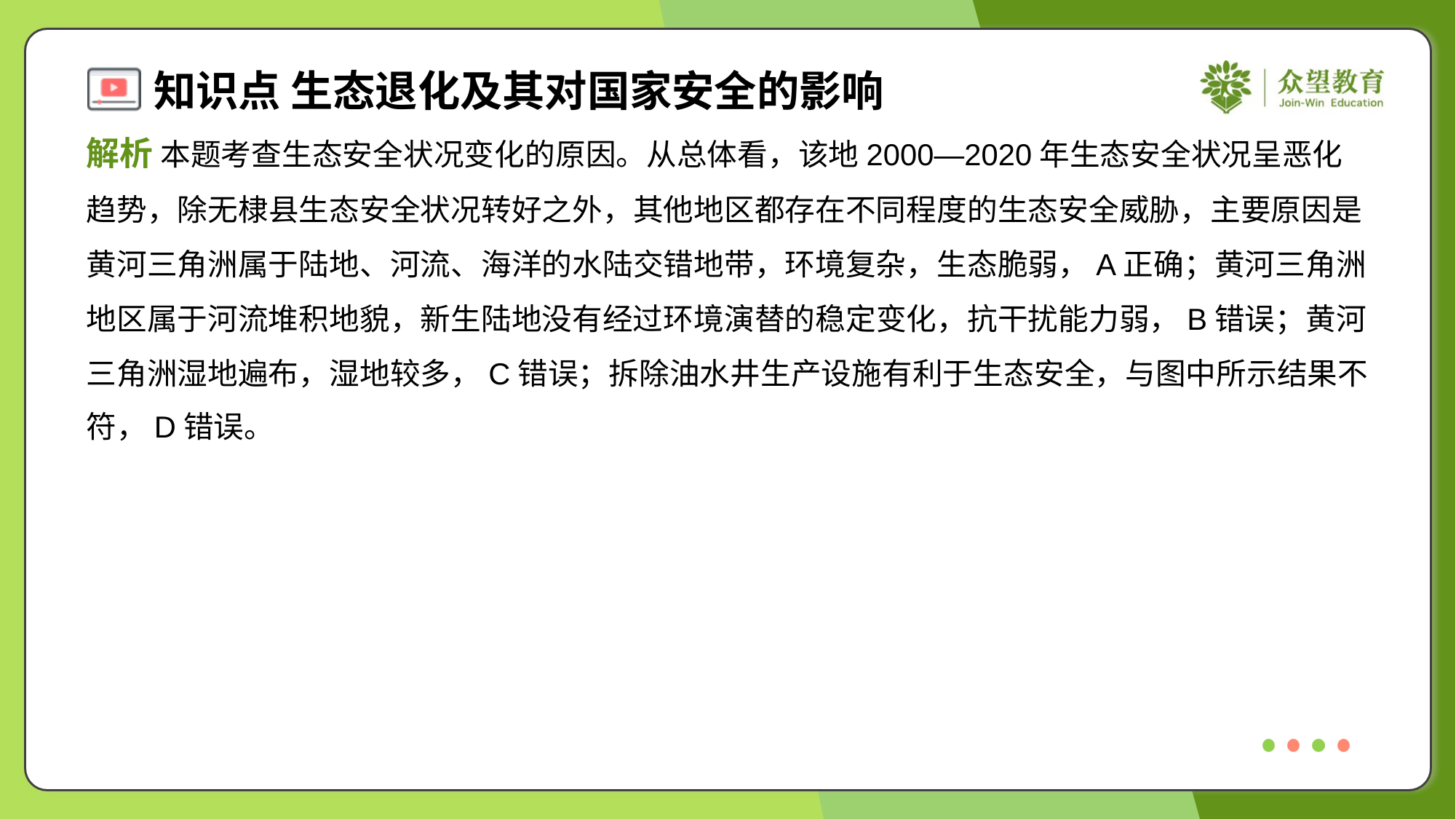

解析 本题考查生态安全状况变化的原因。从总体看，该地2000—2020年生态安全状况呈恶化
趋势，除无棣县生态安全状况转好之外，其他地区都存在不同程度的生态安全威胁，主要原因是
黄河三角洲属于陆地、河流、海洋的水陆交错地带，环境复杂，生态脆弱，A正确；黄河三角洲
地区属于河流堆积地貌，新生陆地没有经过环境演替的稳定变化，抗干扰能力弱，B错误；黄河
三角洲湿地遍布，湿地较多，C错误；拆除油水井生产设施有利于生态安全，与图中所示结果不
符，D错误。